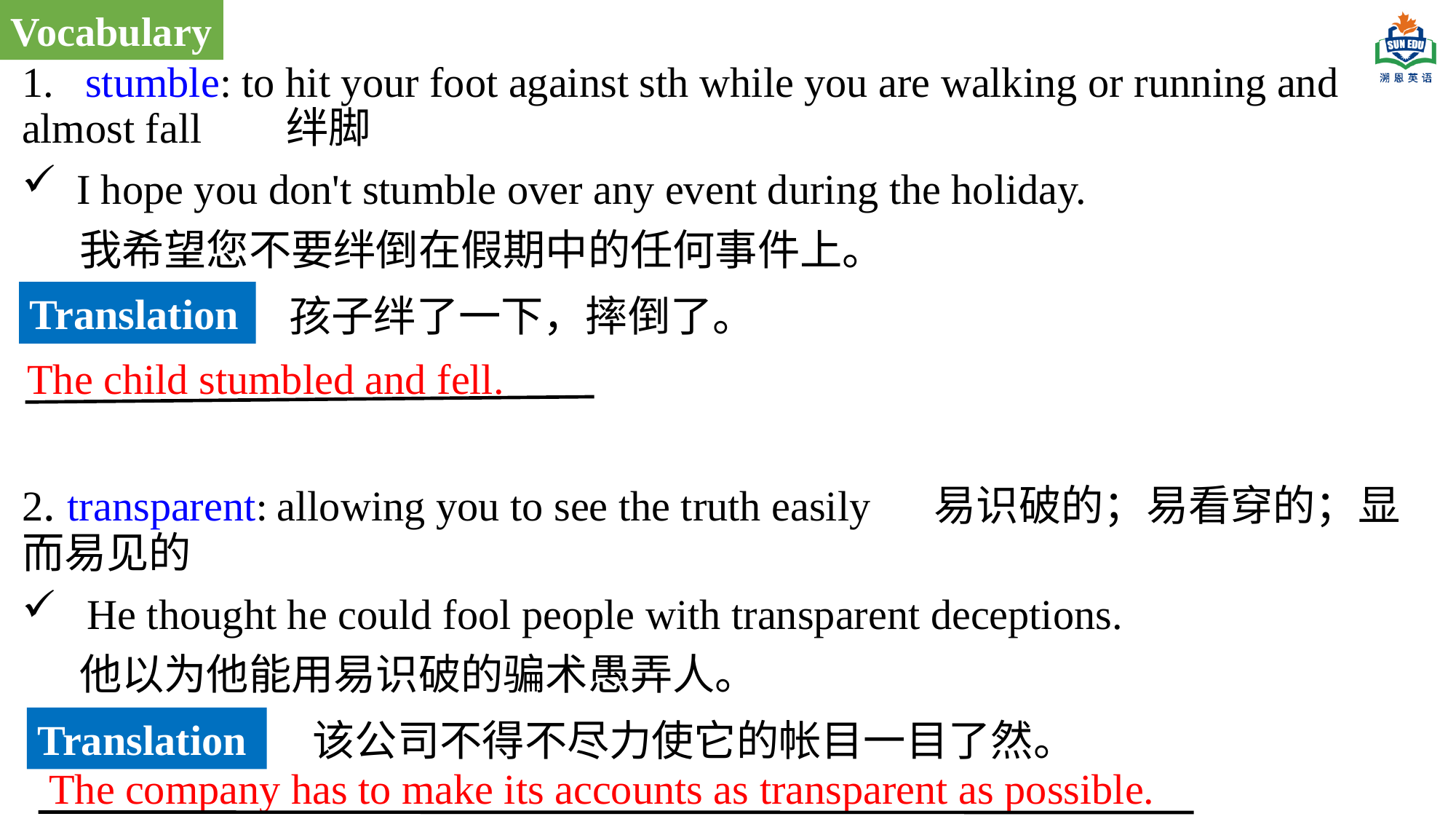

Vocabulary
1.   stumble: to hit your foot against sth while you are walking or running and almost fall       绊脚
I hope you don't stumble over any event during the holiday.
     我希望您不要绊倒在假期中的任何事件上。

2. transparent: allowing you to see the truth easily     易识破的；易看穿的；显而易见的
 He thought he could fool people with transparent deceptions.
     他以为他能用易识破的骗术愚弄人。
Translation
孩子绊了一下，摔倒了。
The child stumbled and fell.
Translation
该公司不得不尽力使它的帐目一目了然。
The company has to make its accounts as transparent as possible.